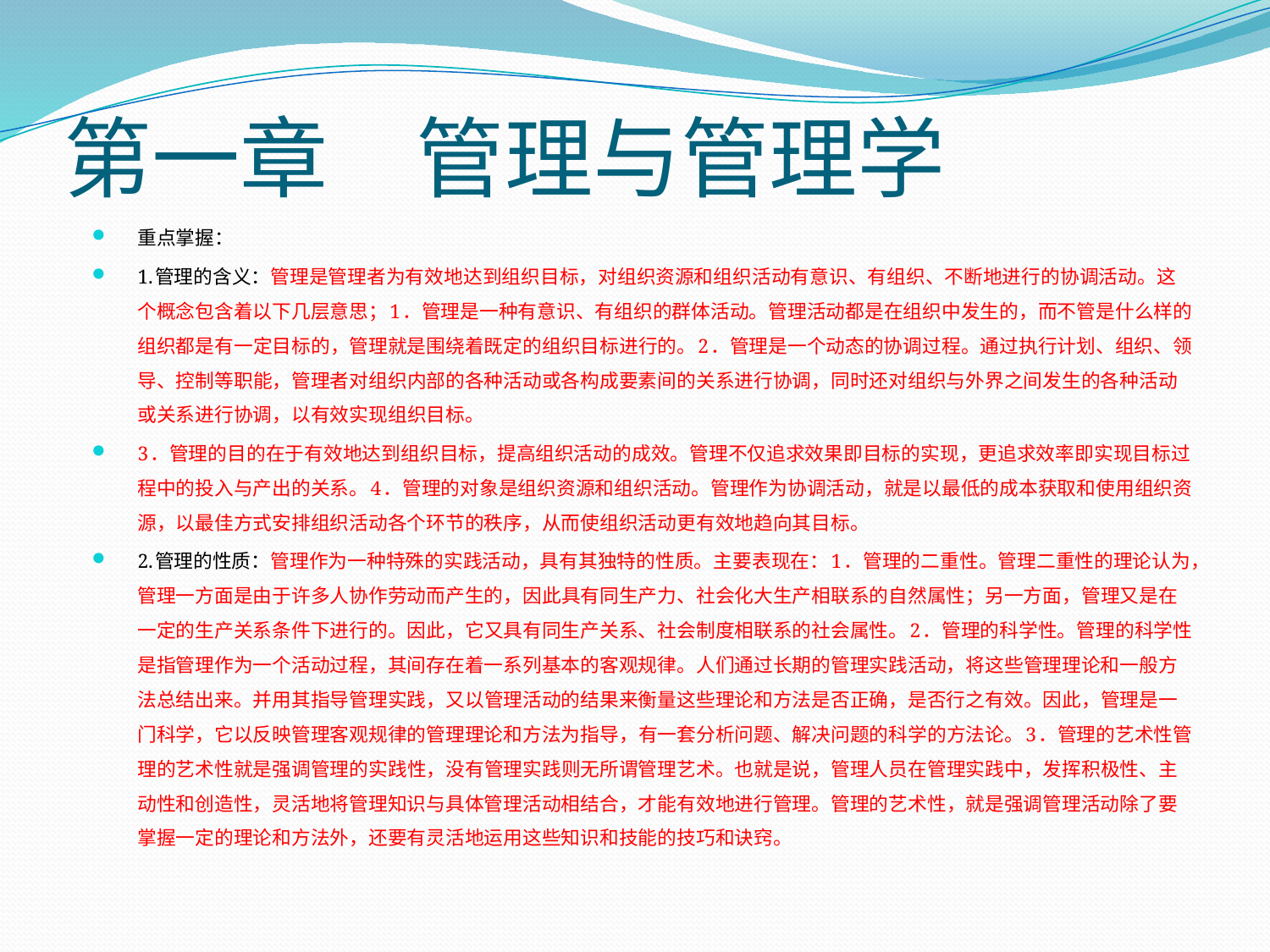

# 第一章　管理与管理学
重点掌握：
1.管理的含义：管理是管理者为有效地达到组织目标，对组织资源和组织活动有意识、有组织、不断地进行的协调活动。这个概念包含着以下几层意思；1．管理是一种有意识、有组织的群体活动。管理活动都是在组织中发生的，而不管是什么样的组织都是有一定目标的，管理就是围绕着既定的组织目标进行的。2．管理是一个动态的协调过程。通过执行计划、组织、领导、控制等职能，管理者对组织内部的各种活动或各构成要素间的关系进行协调，同时还对组织与外界之间发生的各种活动或关系进行协调，以有效实现组织目标。
3．管理的目的在于有效地达到组织目标，提高组织活动的成效。管理不仅追求效果即目标的实现，更追求效率即实现目标过程中的投入与产出的关系。4．管理的对象是组织资源和组织活动。管理作为协调活动，就是以最低的成本获取和使用组织资源，以最佳方式安排组织活动各个环节的秩序，从而使组织活动更有效地趋向其目标。
2.管理的性质：管理作为一种特殊的实践活动，具有其独特的性质。主要表现在：1．管理的二重性。管理二重性的理论认为，管理一方面是由于许多人协作劳动而产生的，因此具有同生产力、社会化大生产相联系的自然属性；另一方面，管理又是在一定的生产关系条件下进行的。因此，它又具有同生产关系、社会制度相联系的社会属性。2．管理的科学性。管理的科学性是指管理作为一个活动过程，其间存在着一系列基本的客观规律。人们通过长期的管理实践活动，将这些管理理论和一般方法总结出来。并用其指导管理实践，又以管理活动的结果来衡量这些理论和方法是否正确，是否行之有效。因此，管理是一门科学，它以反映管理客观规律的管理理论和方法为指导，有一套分析问题、解决问题的科学的方法论。3．管理的艺术性管理的艺术性就是强调管理的实践性，没有管理实践则无所谓管理艺术。也就是说，管理人员在管理实践中，发挥积极性、主动性和创造性，灵活地将管理知识与具体管理活动相结合，才能有效地进行管理。管理的艺术性，就是强调管理活动除了要掌握一定的理论和方法外，还要有灵活地运用这些知识和技能的技巧和诀窍。